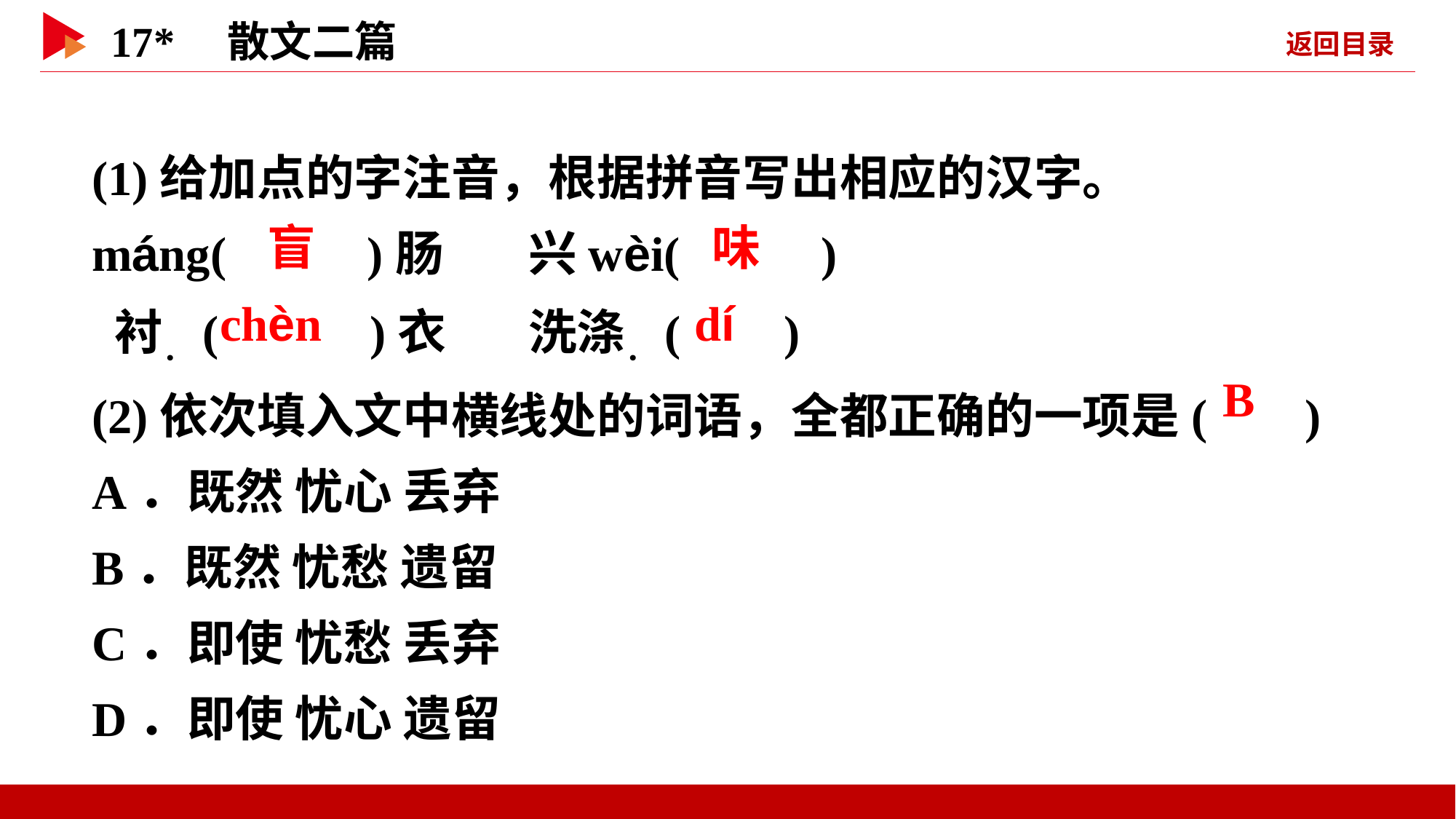

(1)给加点的字注音，根据拼音写出相应的汉字。
máng(      )肠   	兴wèi(      )
 衬．(            )衣   	洗涤．(        )
(2)依次填入文中横线处的词语，全都正确的一项是(        )
A．既然 忧心 丢弃
B．既然 忧愁 遗留
C．即使 忧愁 丢弃
D．即使 忧心 遗留
   盲
   味
 chèn
 dí
   B